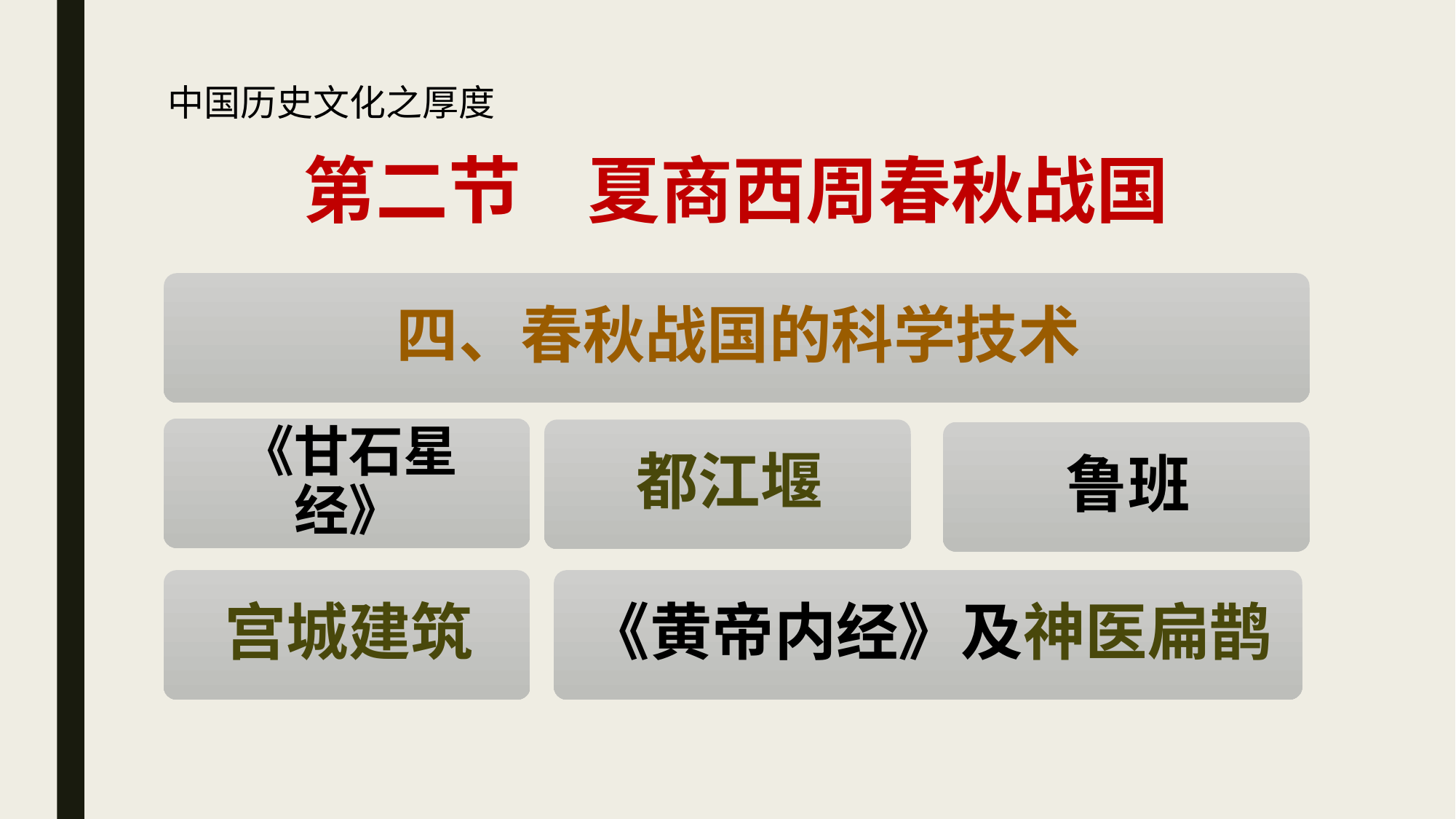

中国历史文化之厚度
# 第二节    夏商西周春秋战国
四、春秋战国的科学技术
《黄帝内经》及神医扁鹊
《甘石星经》
都江堰
鲁班
宫城建筑